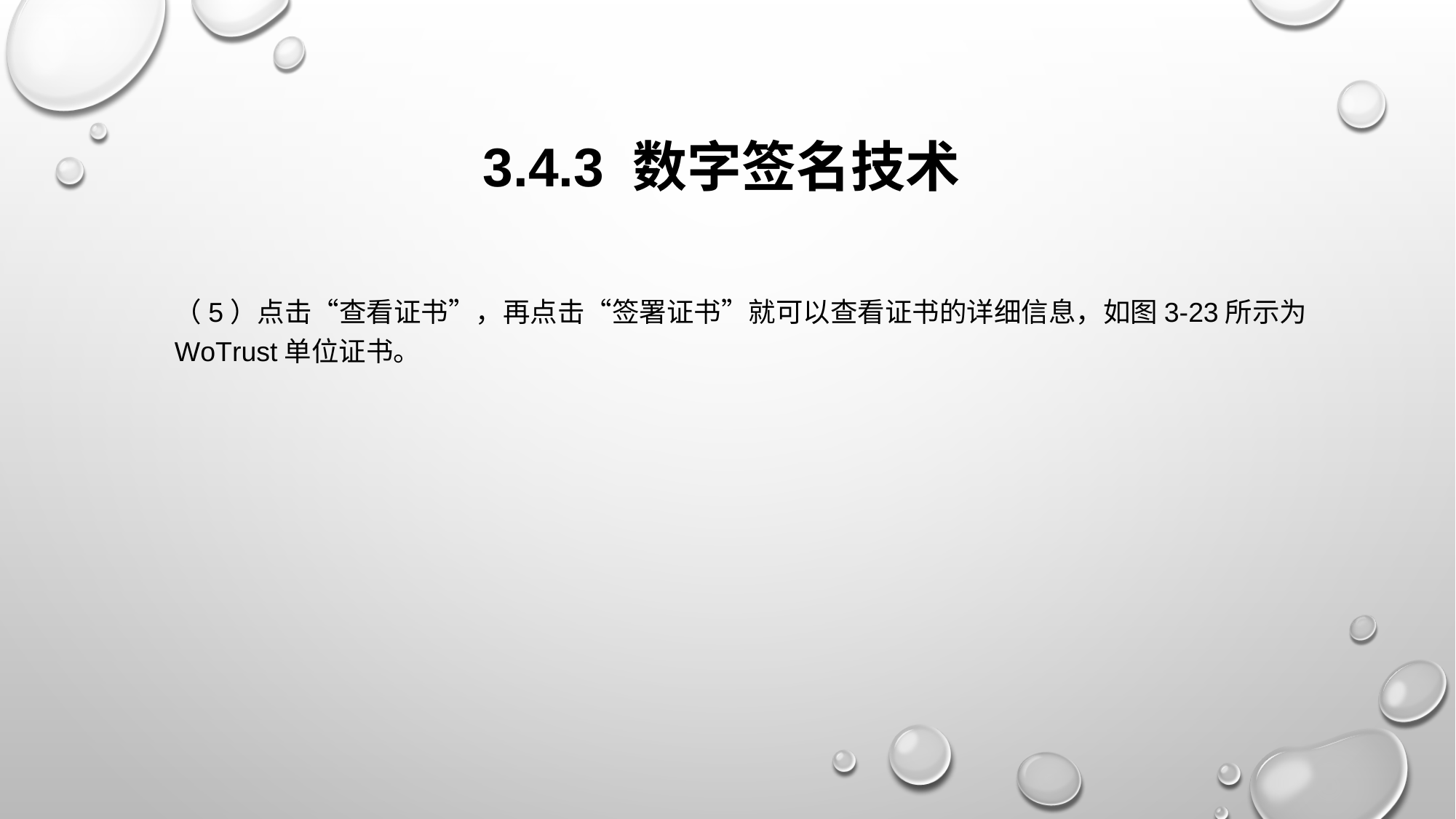

# 3.4.3 数字签名技术
（5）点击“查看证书”，再点击“签署证书”就可以查看证书的详细信息，如图3-23所示为WoTrust单位证书。